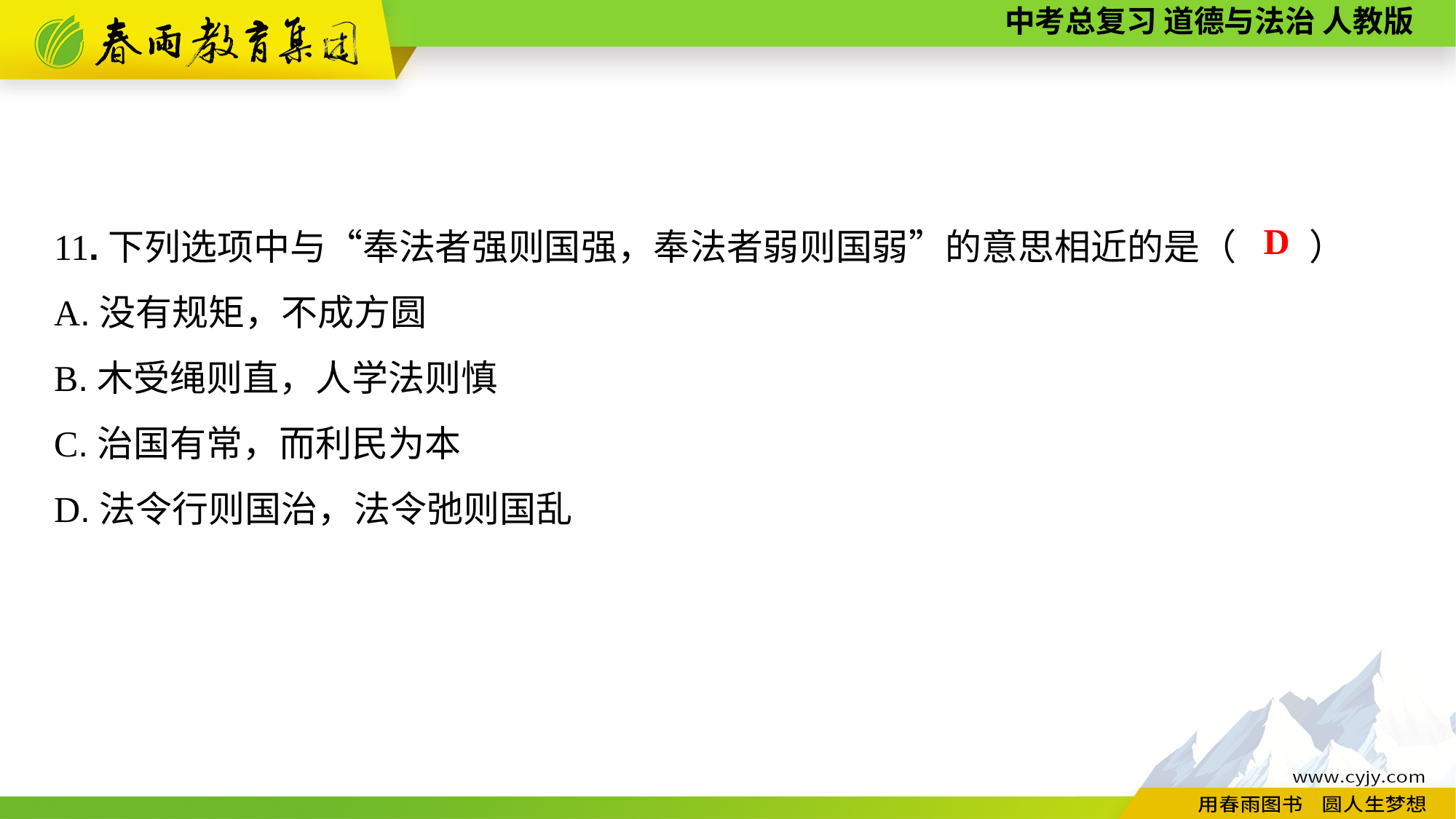

11.下列选项中与“奉法者强则国强，奉法者弱则国弱”的意思相近的是（　　）
A.没有规矩，不成方圆
B.木受绳则直，人学法则慎
C.治国有常，而利民为本
D.法令行则国治，法令弛则国乱
D